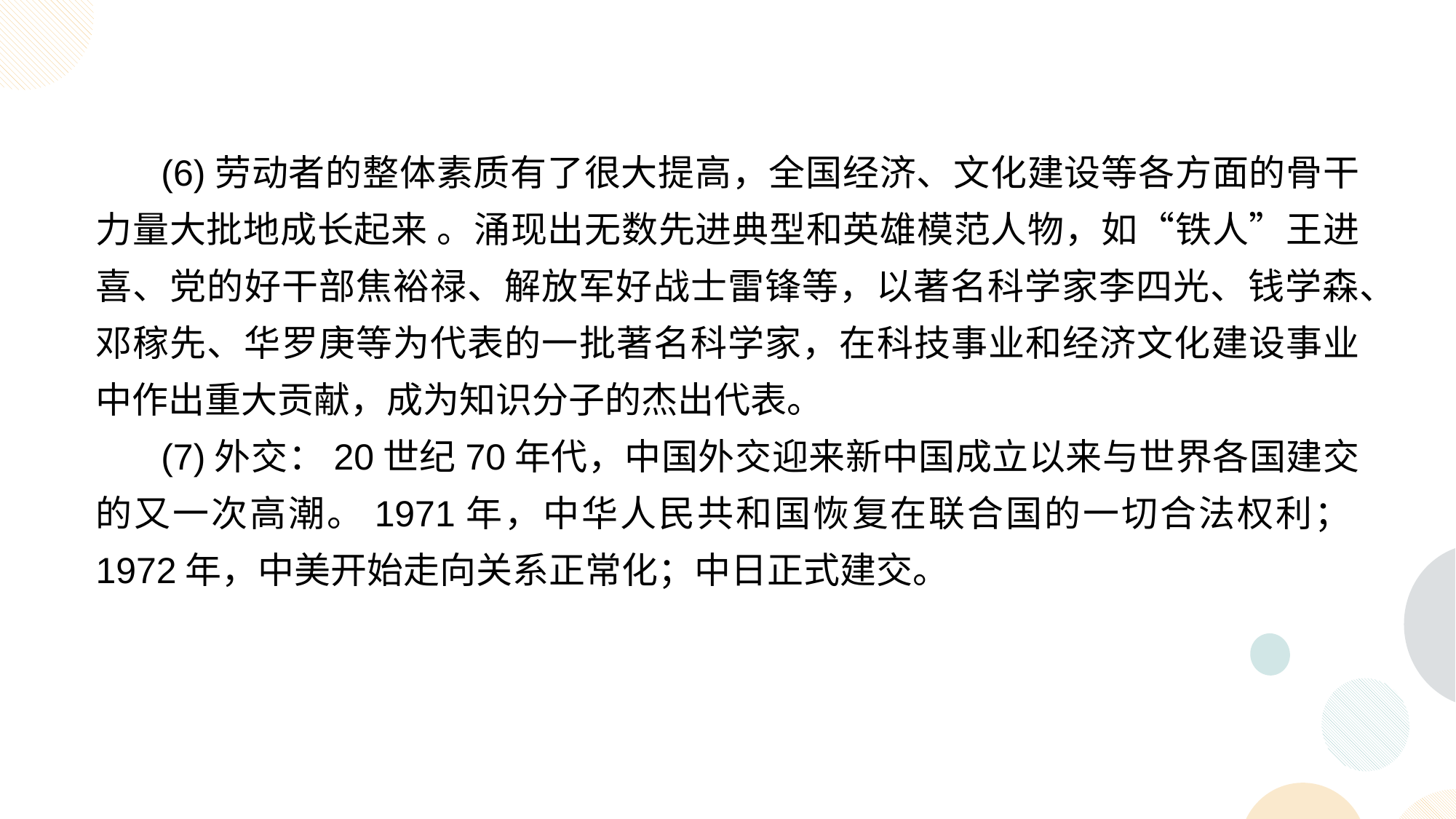

(6)劳动者的整体素质有了很大提高，全国经济、文化建设等各方面的骨干力量大批地成长起来 。涌现出无数先进典型和英雄模范人物，如“铁人”王进喜、党的好干部焦裕禄、解放军好战士雷锋等，以著名科学家李四光、钱学森、邓稼先、华罗庚等为代表的一批著名科学家，在科技事业和经济文化建设事业中作出重大贡献，成为知识分子的杰出代表。
 (7)外交：20世纪70年代，中国外交迎来新中国成立以来与世界各国建交的又一次高潮。1971年，中华人民共和国恢复在联合国的一切合法权利；1972年，中美开始走向关系正常化；中日正式建交。